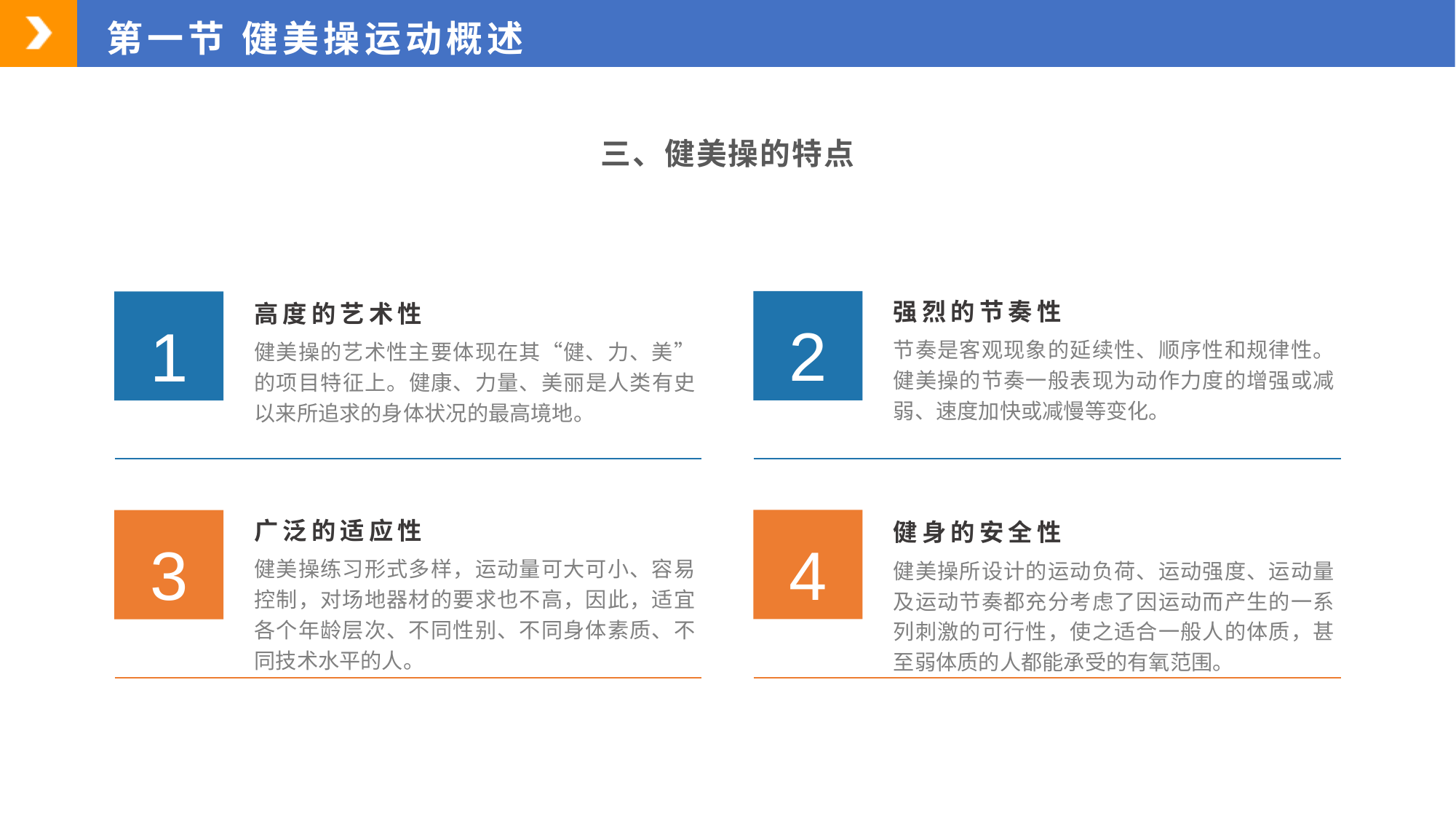

第一节 健美操运动概述
三、健美操的特点
强烈的节奏性
节奏是客观现象的延续性、顺序性和规律性。健美操的节奏一般表现为动作力度的增强或减弱、速度加快或减慢等变化。
高度的艺术性
健美操的艺术性主要体现在其“健、力、美”的项目特征上。健康、力量、美丽是人类有史以来所追求的身体状况的最高境地。
2
1
广泛的适应性
健美操练习形式多样，运动量可大可小、容易控制，对场地器材的要求也不高，因此，适宜各个年龄层次、不同性别、不同身体素质、不同技术水平的人。
健身的安全性
健美操所设计的运动负荷、运动强度、运动量及运动节奏都充分考虑了因运动而产生的一系列刺激的可行性，使之适合一般人的体质，甚至弱体质的人都能承受的有氧范围。
4
3